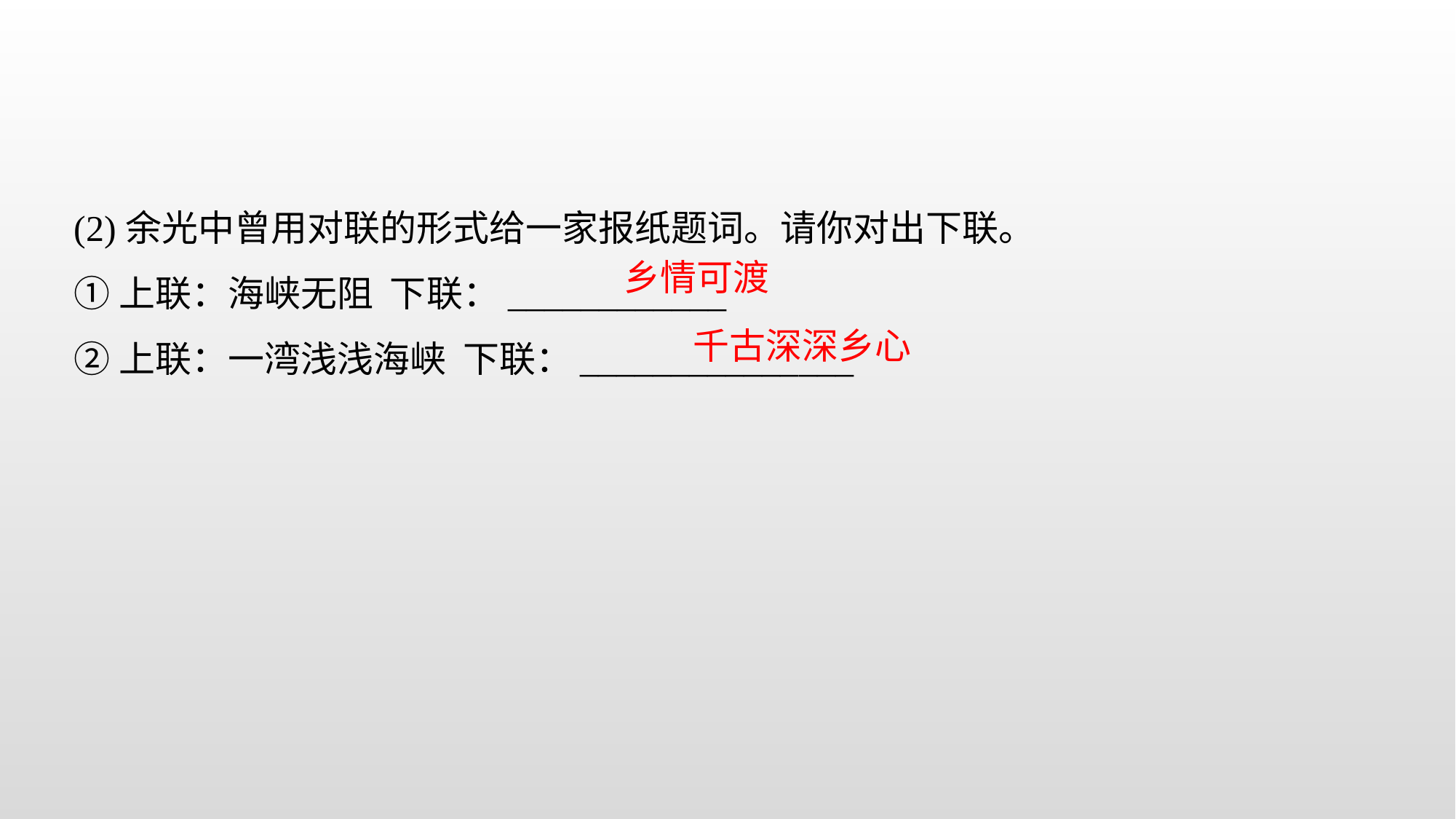

(2)余光中曾用对联的形式给一家报纸题词。请你对出下联。
①上联：海峡无阻  下联：____________
②上联：一湾浅浅海峡  下联：_______________
乡情可渡
千古深深乡心